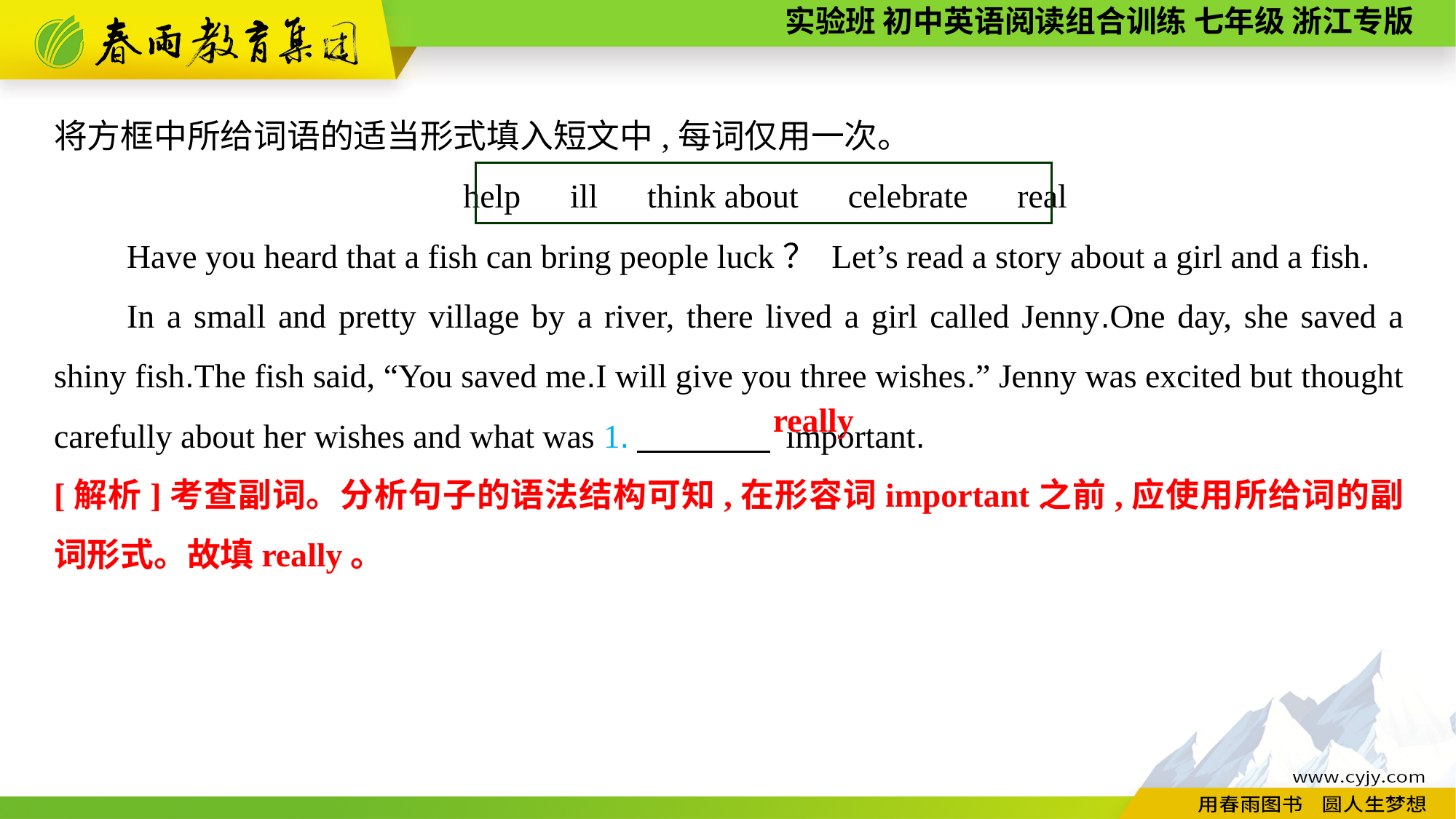

将方框中所给词语的适当形式填入短文中,每词仅用一次。
help　ill　think about　celebrate　real
Have you heard that a fish can bring people luck？ Let’s read a story about a girl and a fish.
In a small and pretty village by a river, there lived a girl called Jenny.One day, she saved a shiny fish.The fish said, “You saved me.I will give you three wishes.” Jenny was excited but thought carefully about her wishes and what was 1.　　　　 important.

really
[解析]考查副词。分析句子的语法结构可知,在形容词important之前,应使用所给词的副词形式。故填really。